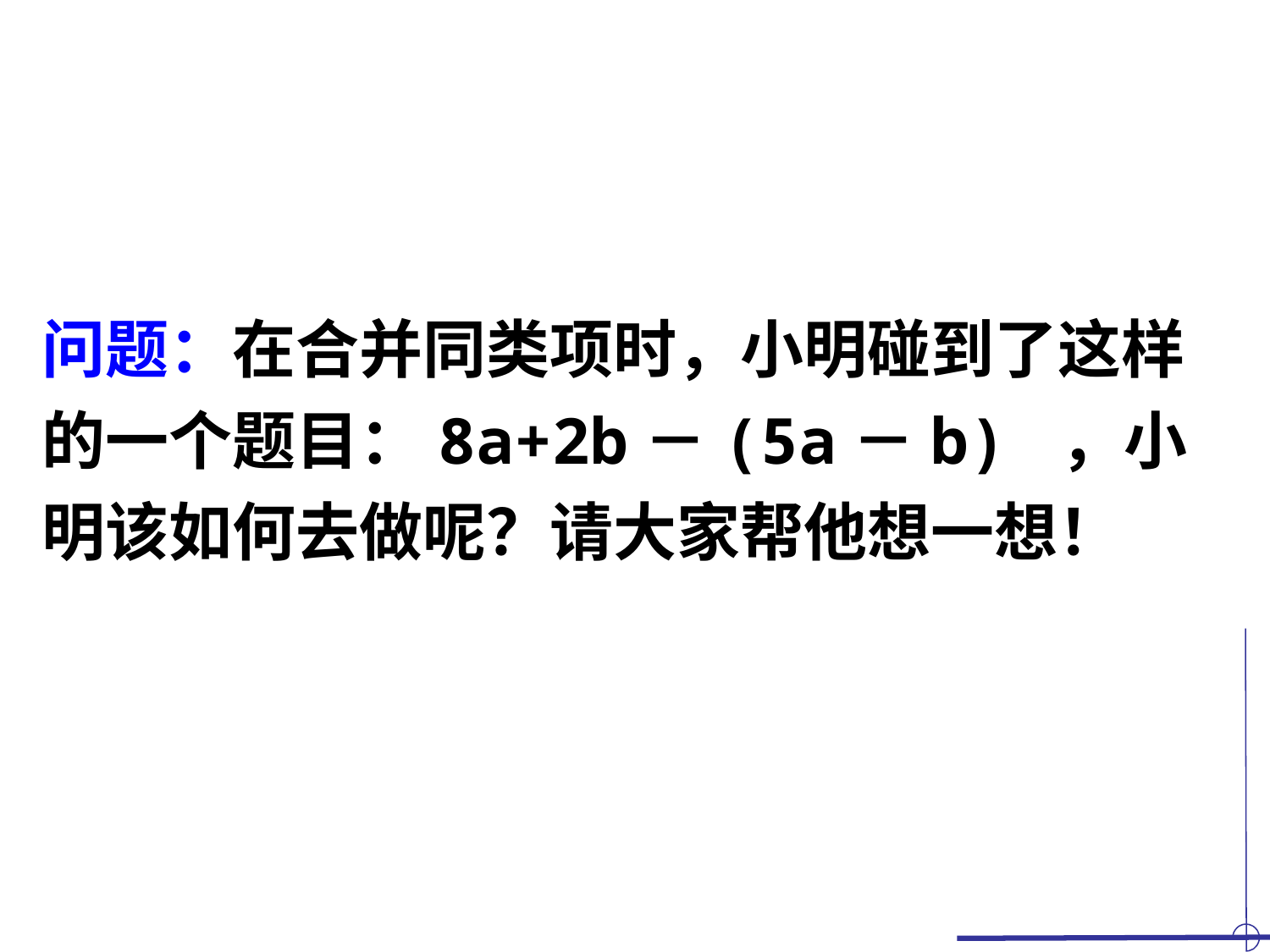

问题：在合并同类项时，小明碰到了这样的一个题目：8a+2b－(5a－b) ，小明该如何去做呢？请大家帮他想一想！